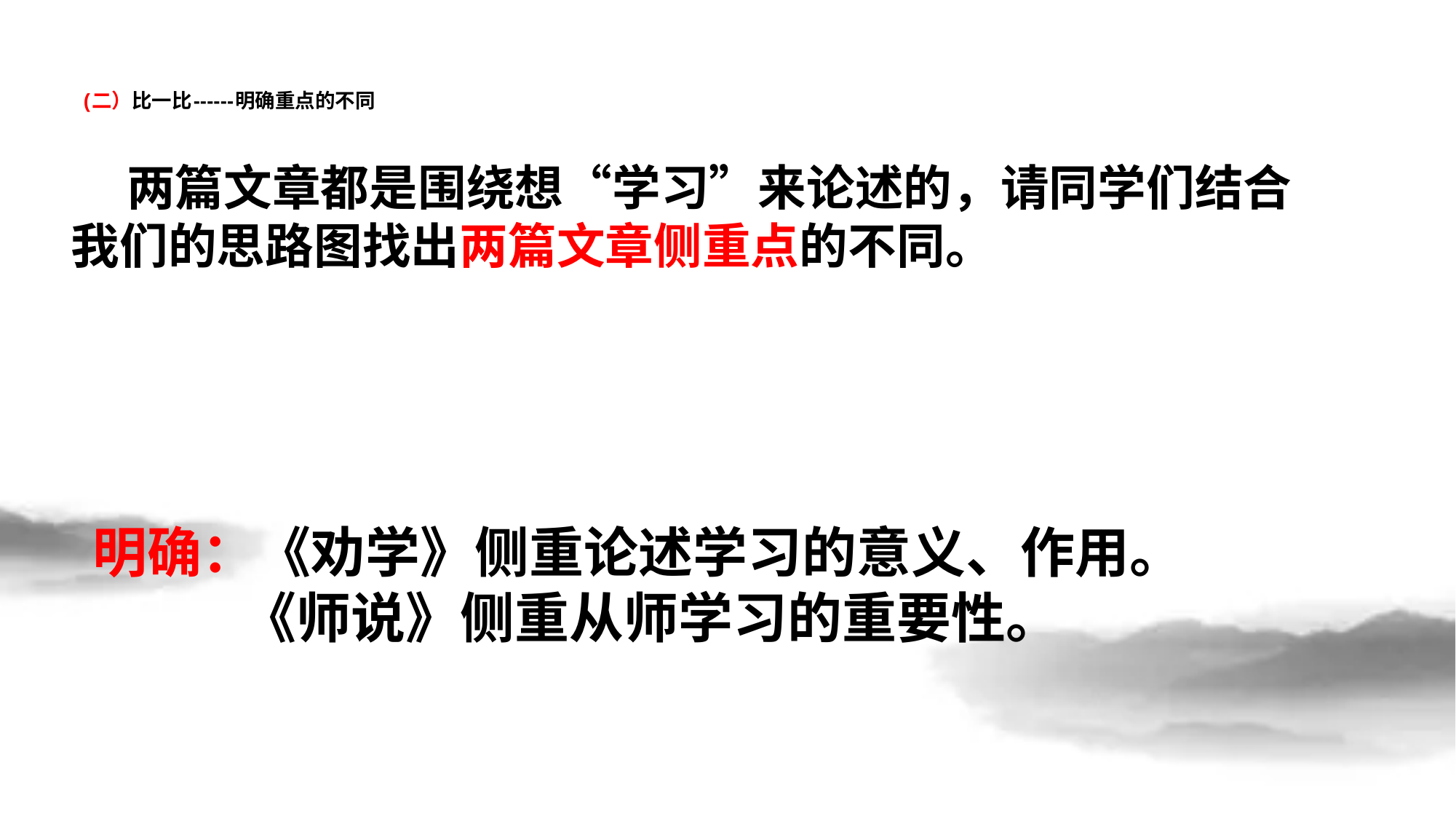

# (二）比一比------明确重点的不同
    两篇文章都是围绕想“学习”来论述的，请同学们结合我们的思路图找出两篇文章侧重点的不同。

明确：《劝学》侧重论述学习的意义、作用。
           《师说》侧重从师学习的重要性。